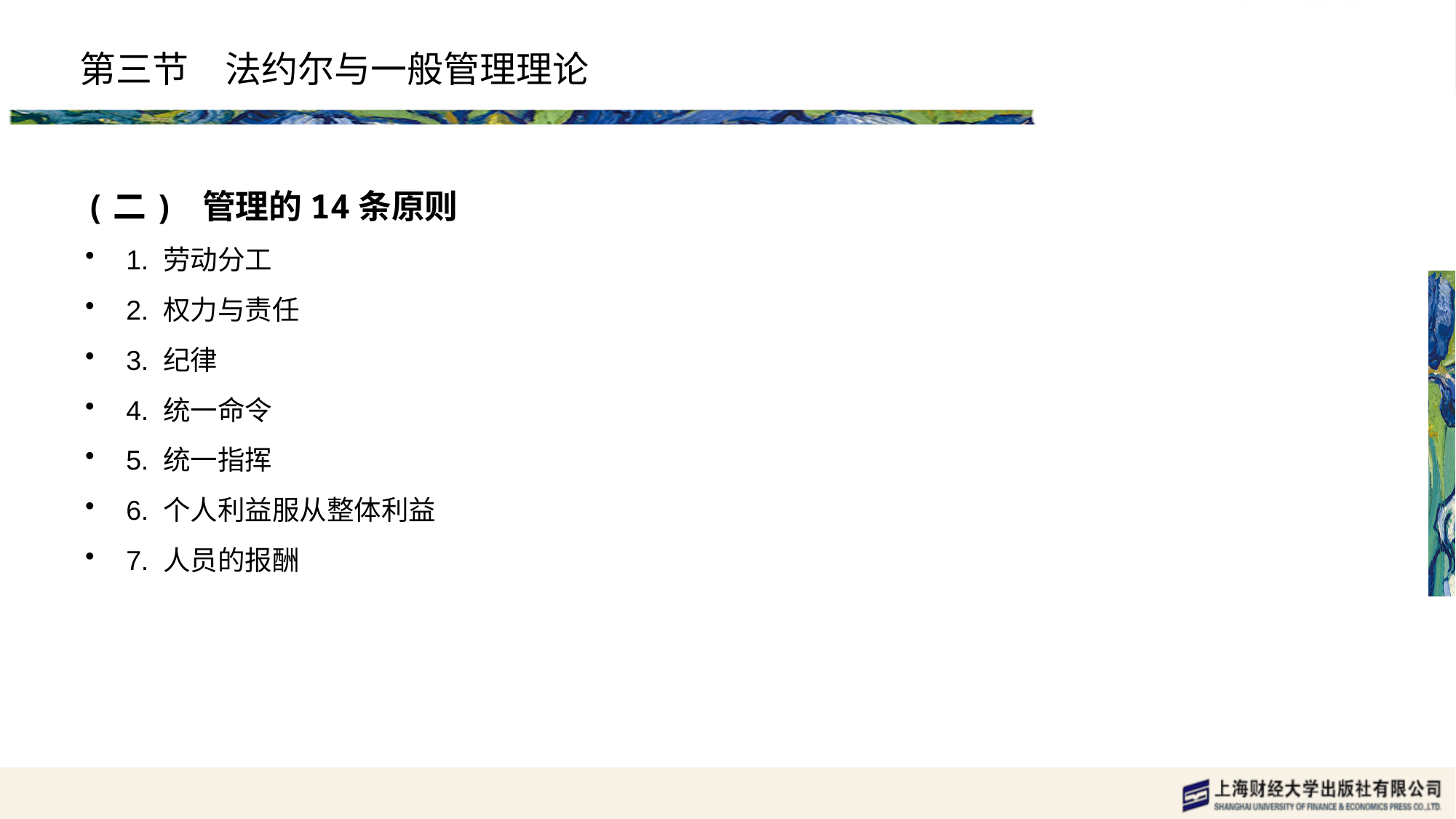

# 第三节　法约尔与一般管理理论
(二) 管理的14条原则
1. 劳动分工
2. 权力与责任
3. 纪律
4. 统一命令
5. 统一指挥
6. 个人利益服从整体利益
7. 人员的报酬